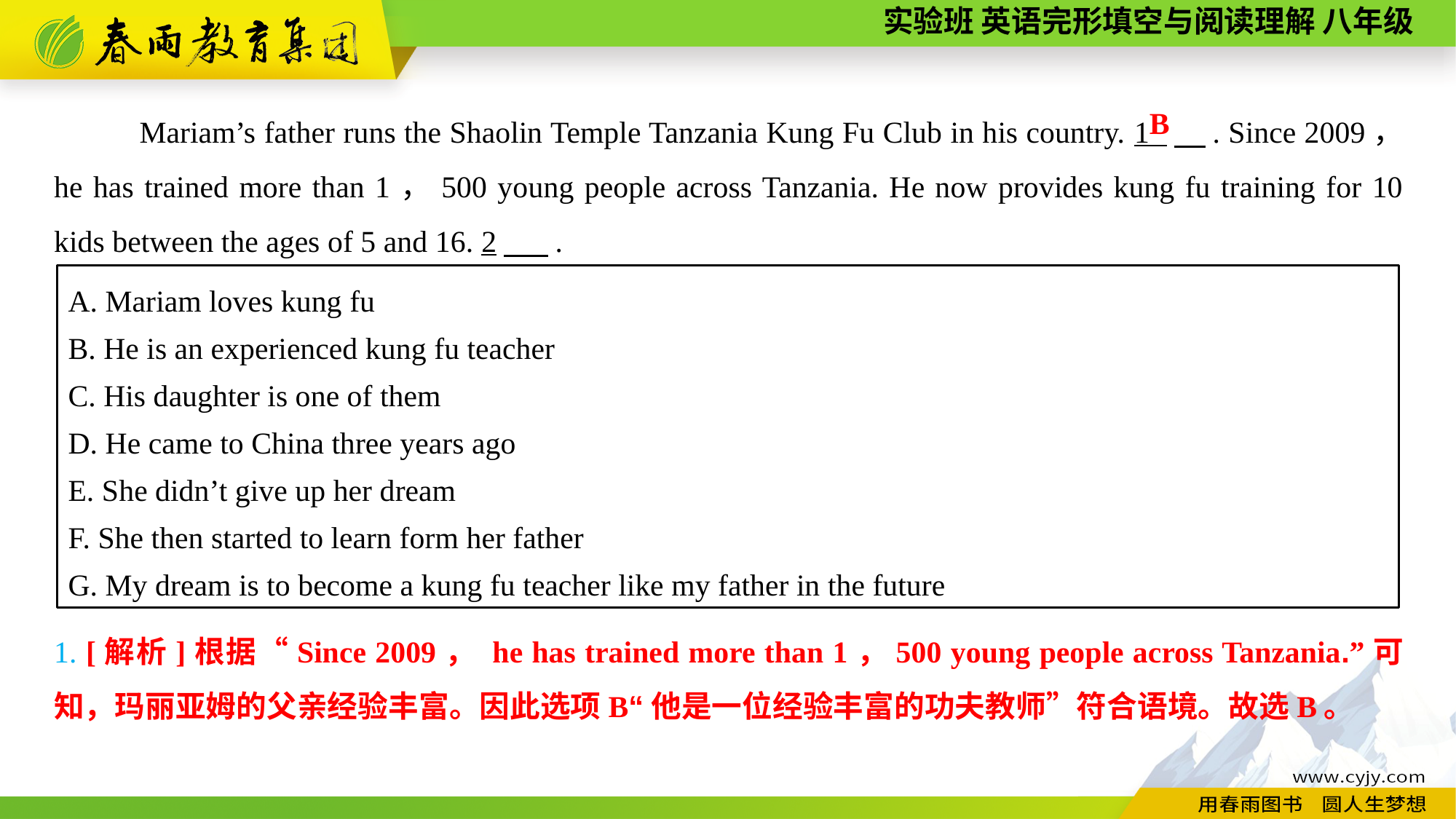

Mariam’s father runs the Shaolin Temple Tanzania Kung Fu Club in his country. 1  　. Since 2009， he has trained more than 1，500 young people across Tanzania. He now provides kung fu training for 10 kids between the ages of 5 and 16. 2　  .
B
A. Mariam loves kung fu
B. He is an experienced kung fu teacher
C. His daughter is one of them
D. He came to China three years ago
E. She didn’t give up her dream
F. She then started to learn form her father
G. My dream is to become a kung fu teacher like my father in the future
1. [解析]根据“Since 2009， he has trained more than 1，500 young people across Tanzania.”可知，玛丽亚姆的父亲经验丰富。因此选项B“他是一位经验丰富的功夫教师”符合语境。故选B。